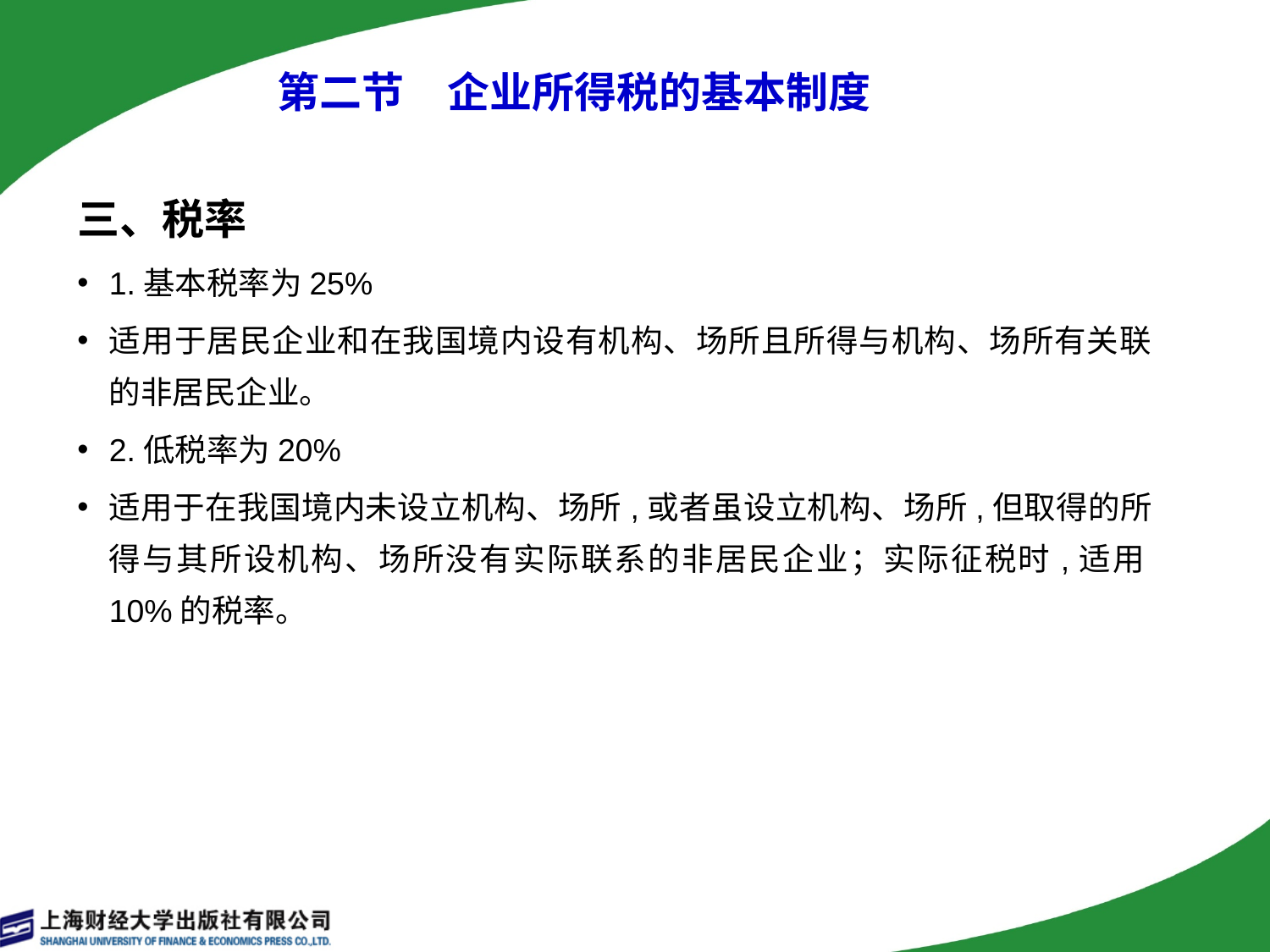

# 第二节　企业所得税的基本制度
三、税率
1.基本税率为25%
适用于居民企业和在我国境内设有机构、场所且所得与机构、场所有关联的非居民企业。
2.低税率为20%
适用于在我国境内未设立机构、场所,或者虽设立机构、场所,但取得的所得与其所设机构、场所没有实际联系的非居民企业；实际征税时,适用10%的税率。